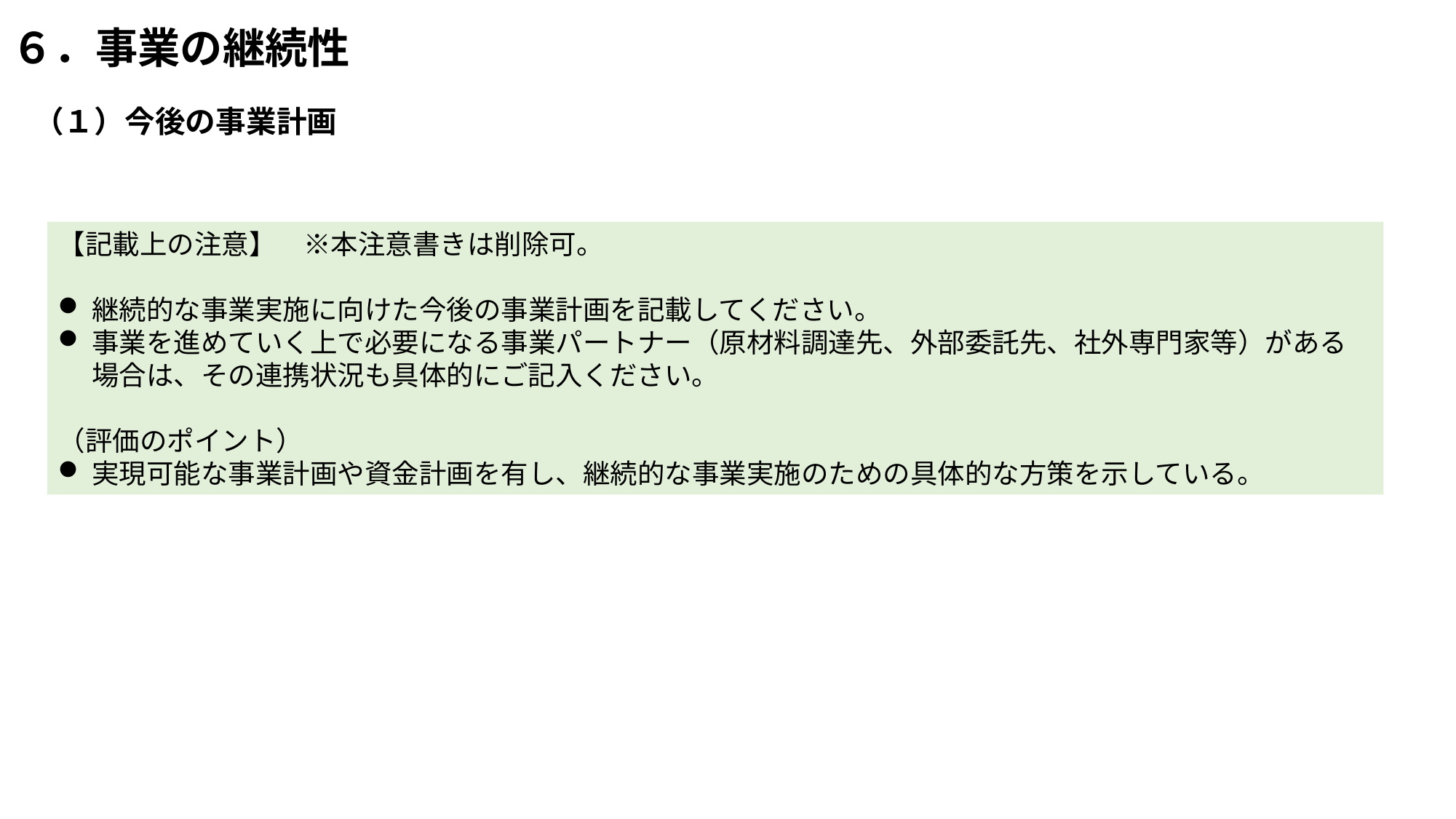

# ６．事業の継続性
（１）今後の事業計画
【記載上の注意】　※本注意書きは削除可。

継続的な事業実施に向けた今後の事業計画を記載してください。
事業を進めていく上で必要になる事業パートナー（原材料調達先、外部委託先、社外専門家等）がある場合は、その連携状況も具体的にご記入ください。

（評価のポイント）
実現可能な事業計画や資金計画を有し、継続的な事業実施のための具体的な方策を示している。